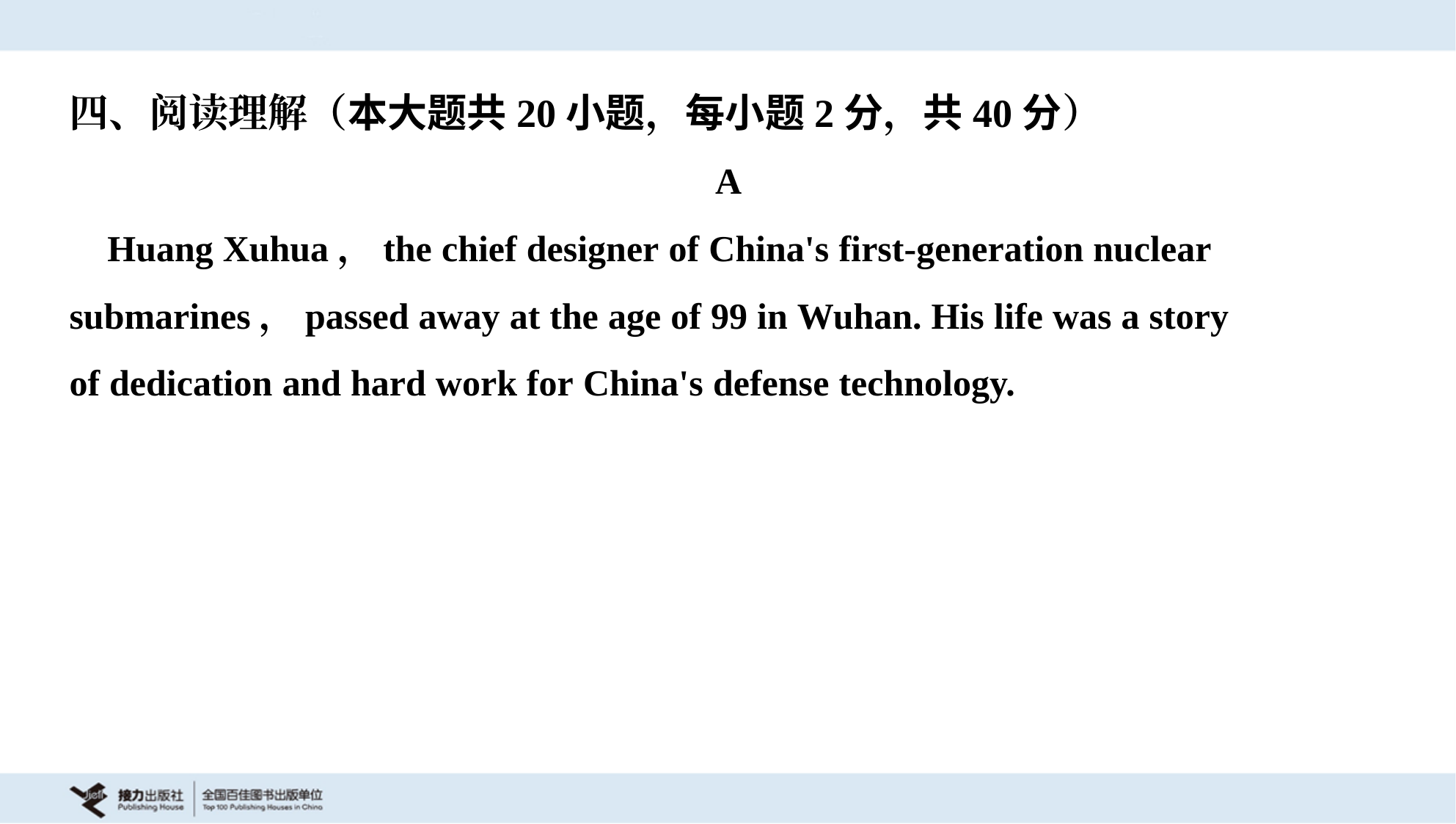

四、阅读理解（本大题共20小题，每小题2分，共40分）
A
    Huang Xuhua，the chief designer of China's first-generation nuclear
submarines，passed away at the age of 99 in Wuhan. His life was a story
of dedication and hard work for China's defense technology.